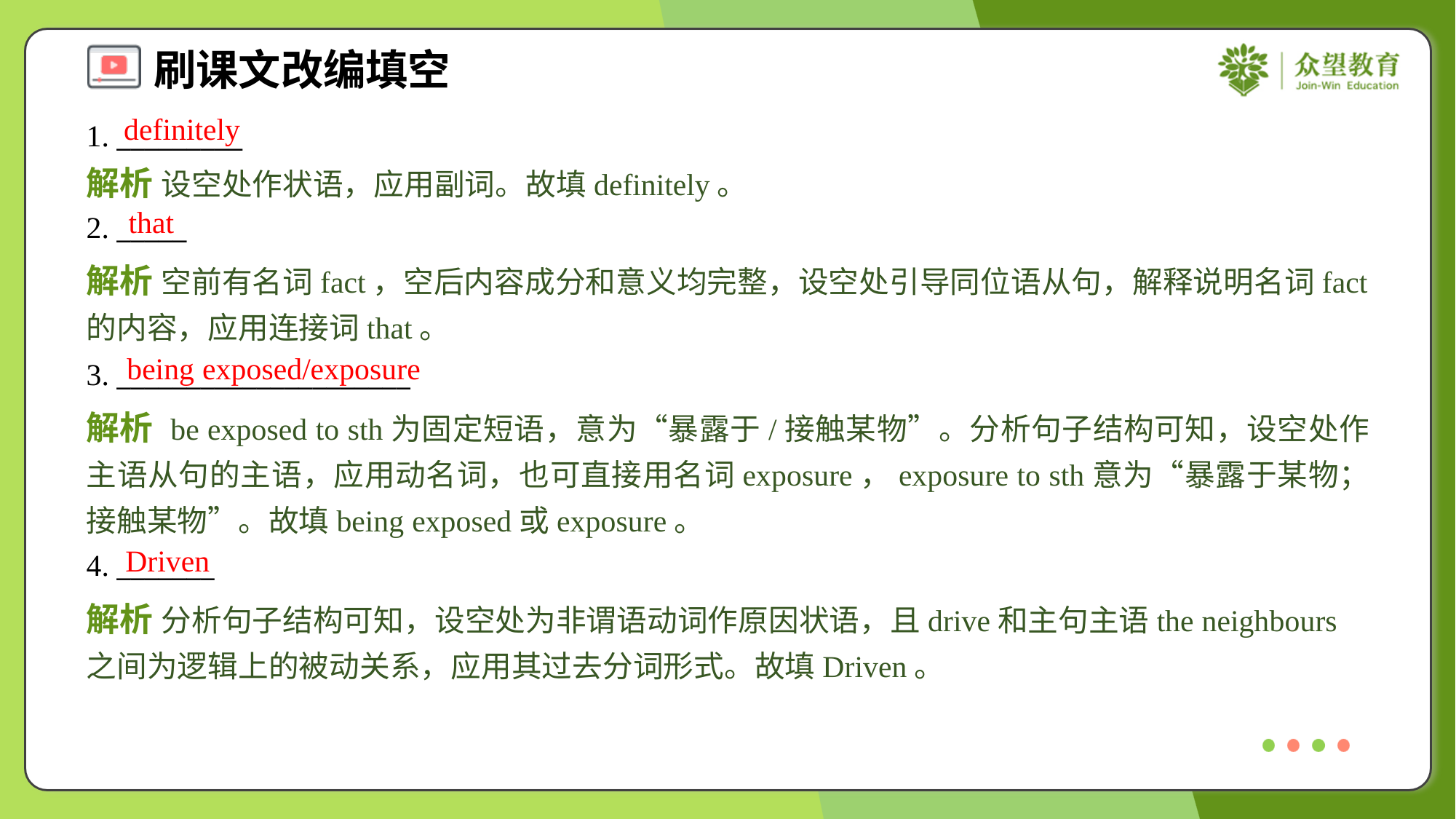

definitely
1. _________
解析 设空处作状语，应用副词。故填definitely。
that
2. _____
解析 空前有名词fact，空后内容成分和意义均完整，设空处引导同位语从句，解释说明名词fact的内容，应用连接词that。
being exposed/exposure
3. _____________________
解析 be exposed to sth为固定短语，意为“暴露于/接触某物”。分析句子结构可知，设空处作主语从句的主语，应用动名词，也可直接用名词exposure，exposure to sth意为“暴露于某物；接触某物”。故填being exposed或exposure。
Driven
4. _______
解析 分析句子结构可知，设空处为非谓语动词作原因状语，且drive和主句主语the neighbours之间为逻辑上的被动关系，应用其过去分词形式。故填Driven。